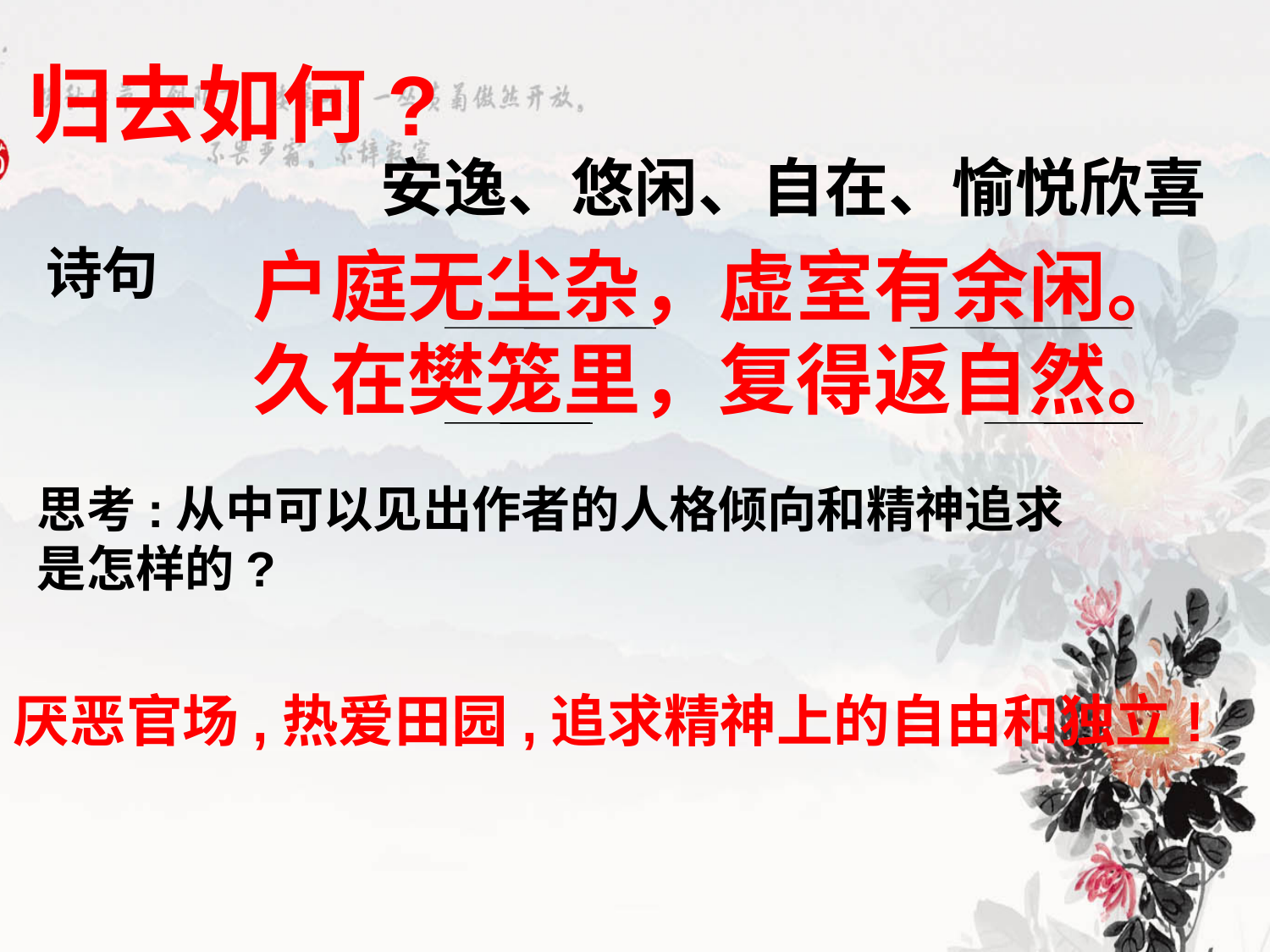

归去如何?
安逸、悠闲、自在、愉悦欣喜
户庭无尘杂，虚室有余闲。
久在樊笼里，复得返自然。
诗句

思考:从中可以见出作者的人格倾向和精神追求
是怎样的?
厌恶官场,热爱田园,追求精神上的自由和独立!